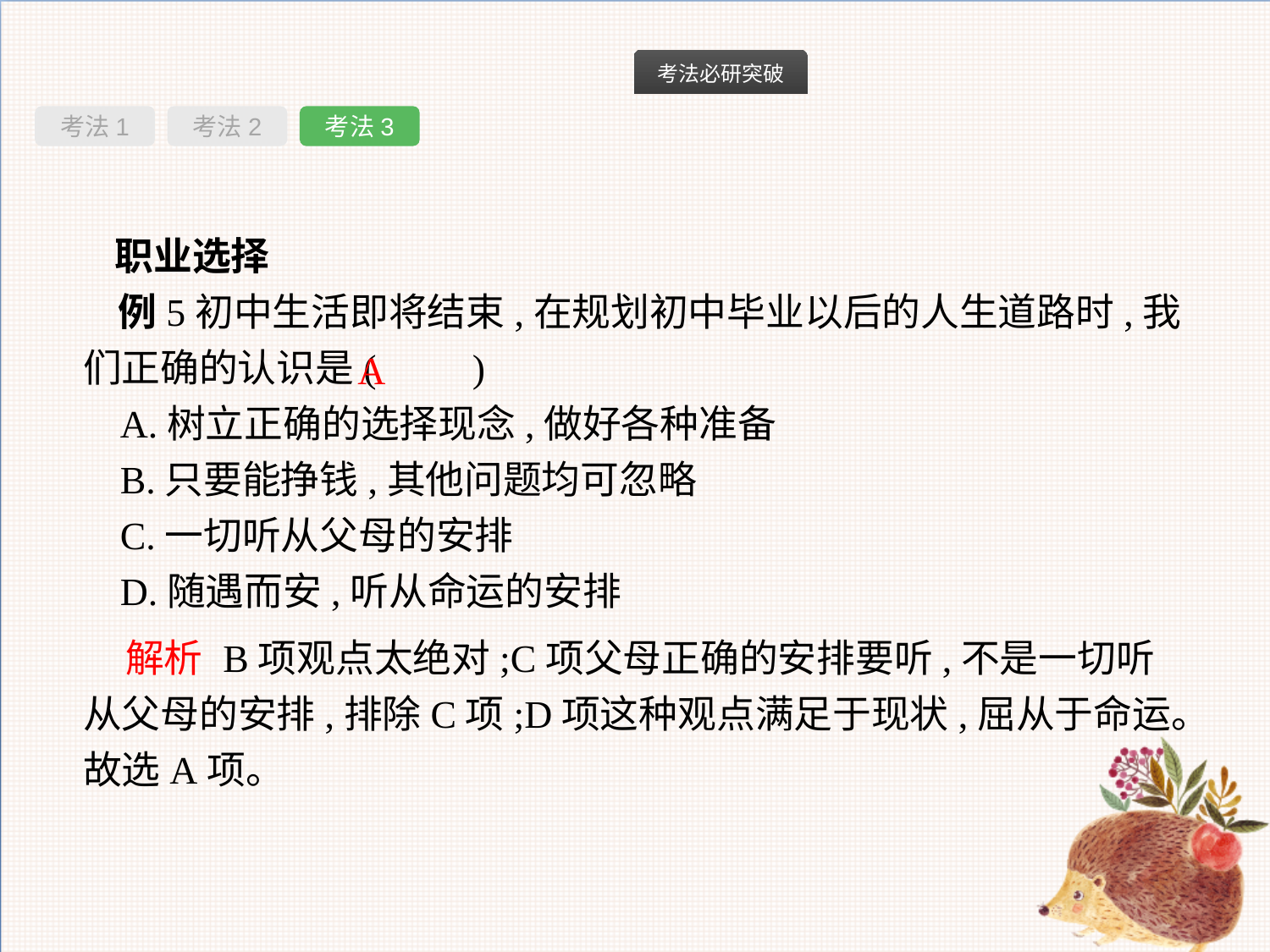

考法1
考法2
考法3
职业选择
例5初中生活即将结束,在规划初中毕业以后的人生道路时,我们正确的认识是(　　)
A.树立正确的选择现念,做好各种准备
B.只要能挣钱,其他问题均可忽略
C.一切听从父母的安排
D.随遇而安,听从命运的安排
A
解析 B项观点太绝对;C项父母正确的安排要听,不是一切听从父母的安排,排除C项;D项这种观点满足于现状,屈从于命运。故选A项。